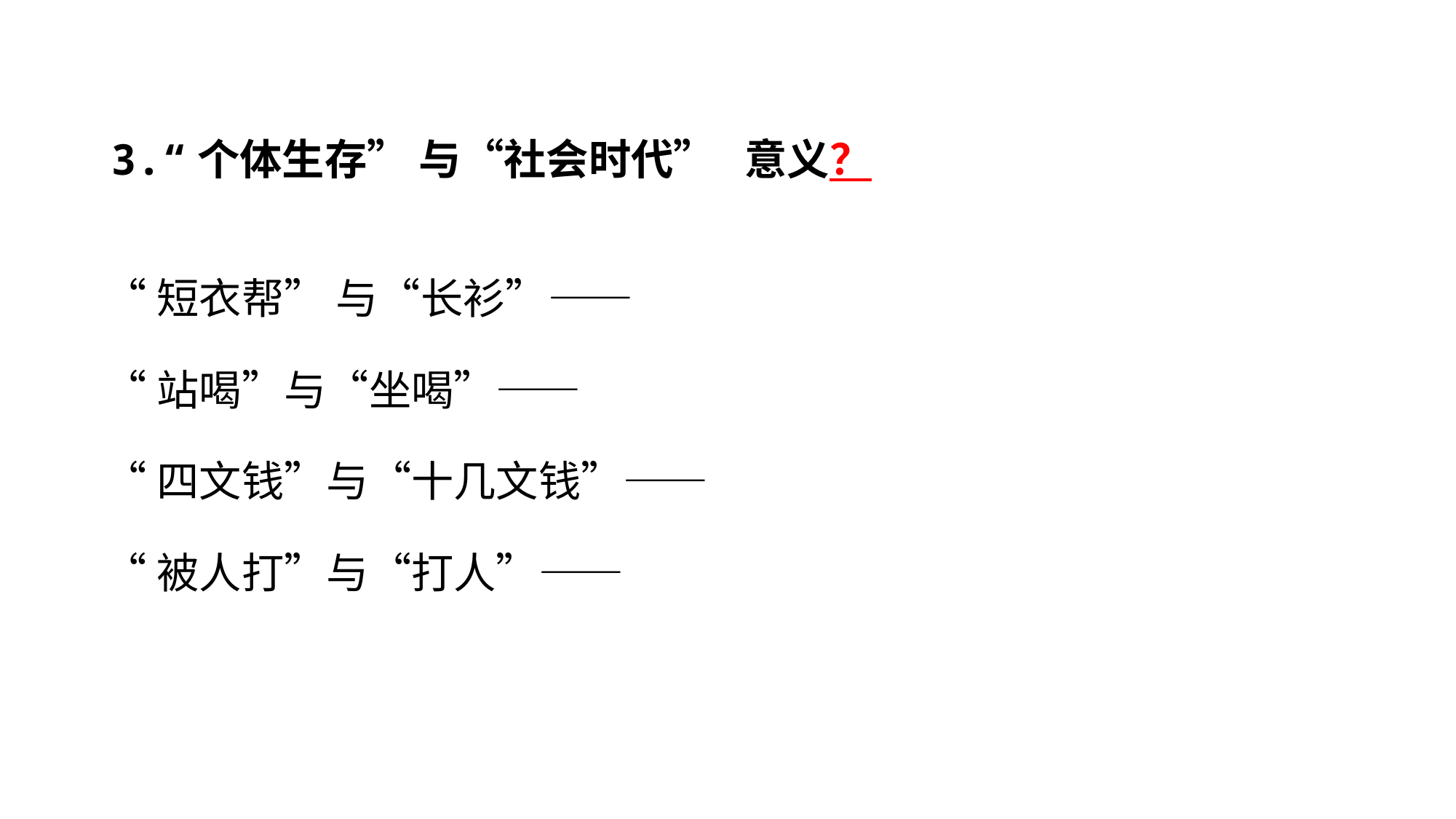

# 3.“个体生存” 与“社会时代”   意义？
“短衣帮” 与“长衫”——
“站喝”与“坐喝”——
“四文钱”与“十几文钱”——
“被人打”与“打人”——